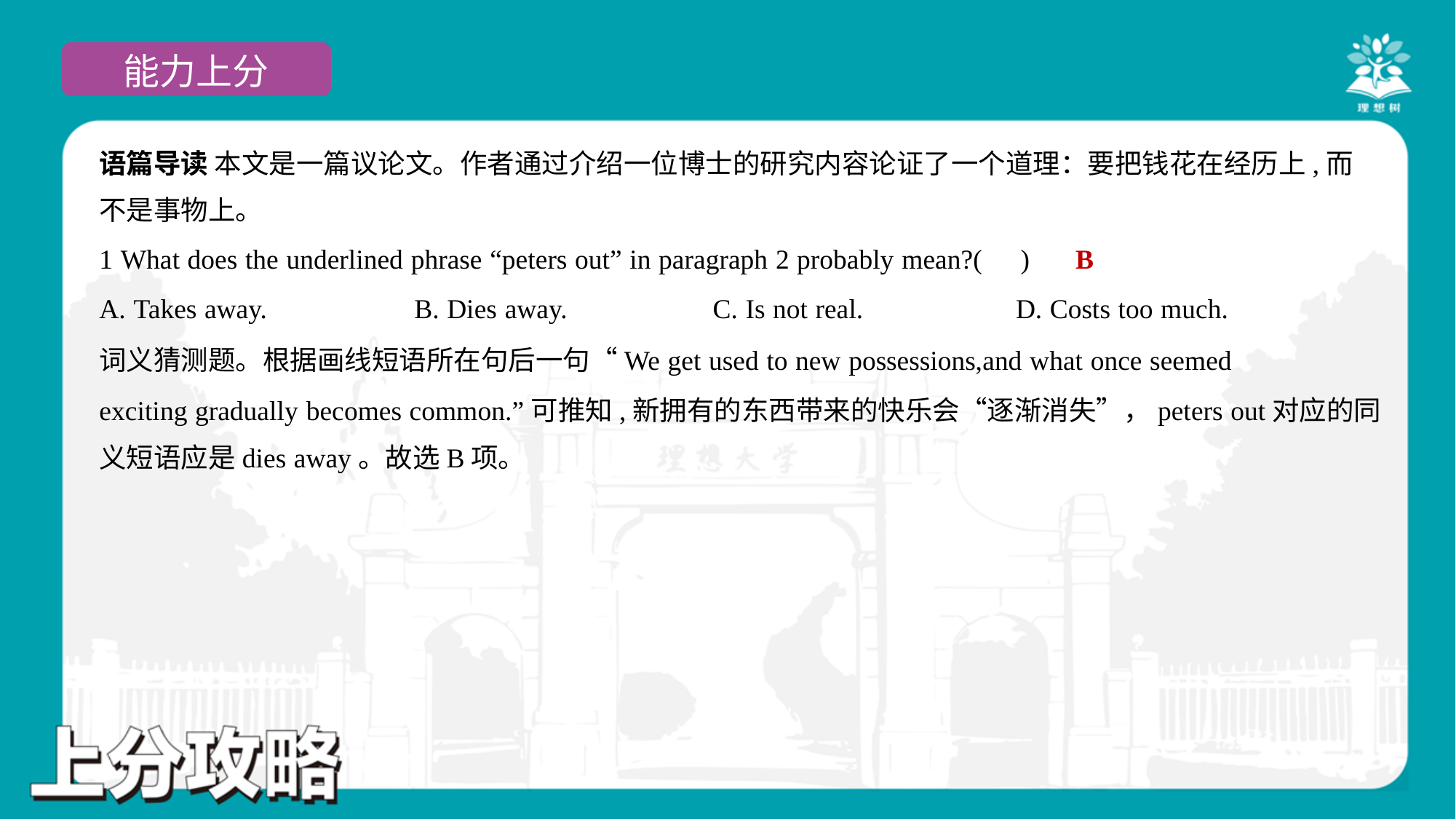

语篇导读 本文是一篇议论文。作者通过介绍一位博士的研究内容论证了一个道理：要把钱花在经历上,而
不是事物上。
B
1 What does the underlined phrase “peters out” in paragraph 2 probably mean?(     )
A. Takes away.	B. Dies away.	C. Is not real.	D. Costs too much.
词义猜测题。根据画线短语所在句后一句“We get used to new possessions,and what once seemed
exciting gradually becomes common.”可推知,新拥有的东西带来的快乐会“逐渐消失”，peters out对应的同
义短语应是dies away。故选B项。